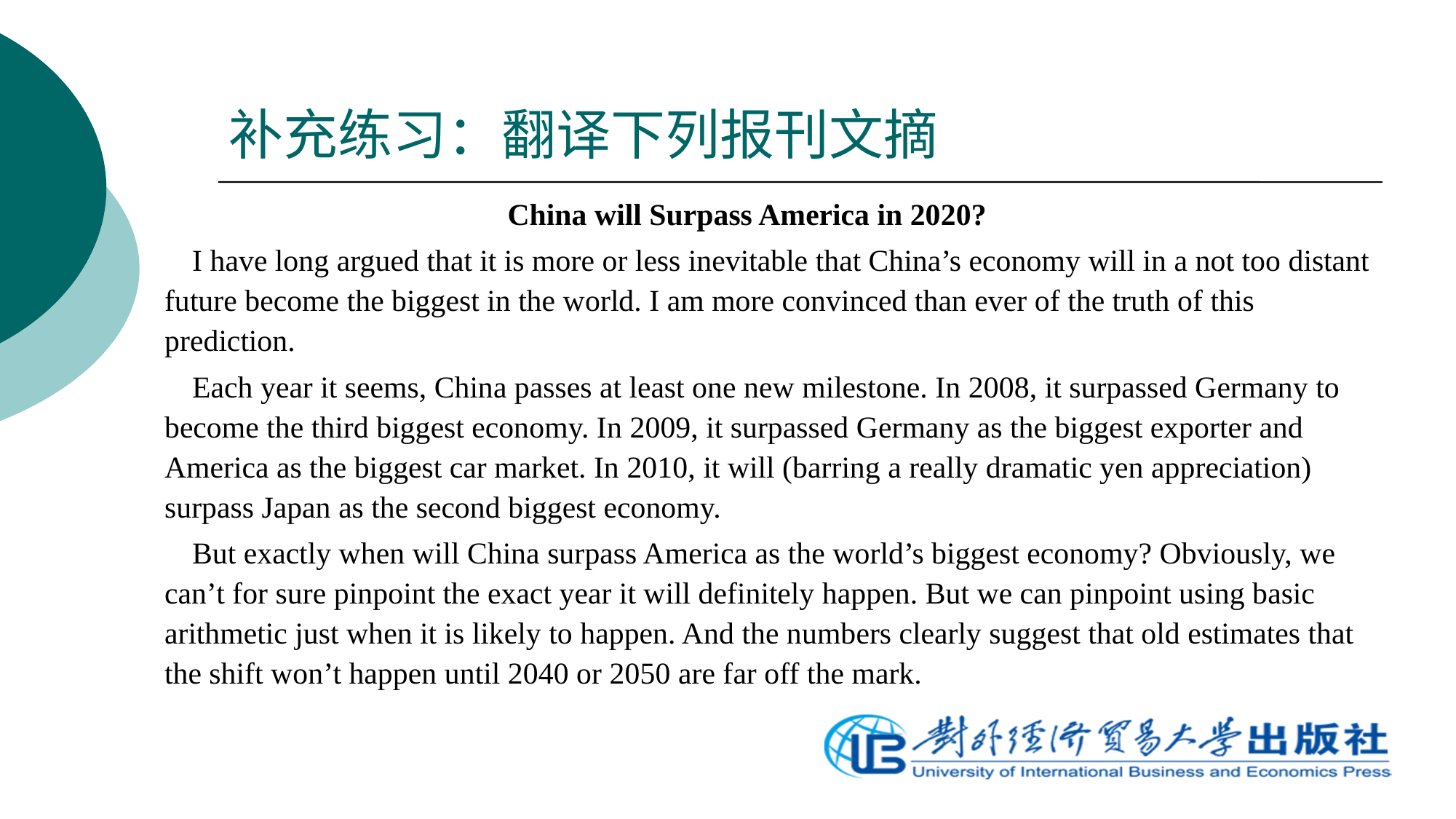

# 补充练习：翻译下列报刊文摘
China will Surpass America in 2020?
         I have long argued that it is more or less inevitable that China’s economy will in a not too distant future become the biggest in the world. I am more convinced than ever of the truth of this prediction.
         Each year it seems, China passes at least one new milestone. In 2008, it surpassed Germany to become the third biggest economy. In 2009, it surpassed Germany as the biggest exporter and America as the biggest car market. In 2010, it will (barring a really dramatic yen appreciation) surpass Japan as the second biggest economy.
         But exactly when will China surpass America as the world’s biggest economy? Obviously, we can’t for sure pinpoint the exact year it will definitely happen. But we can pinpoint using basic arithmetic just when it is likely to happen. And the numbers clearly suggest that old estimates that the shift won’t happen until 2040 or 2050 are far off the mark.